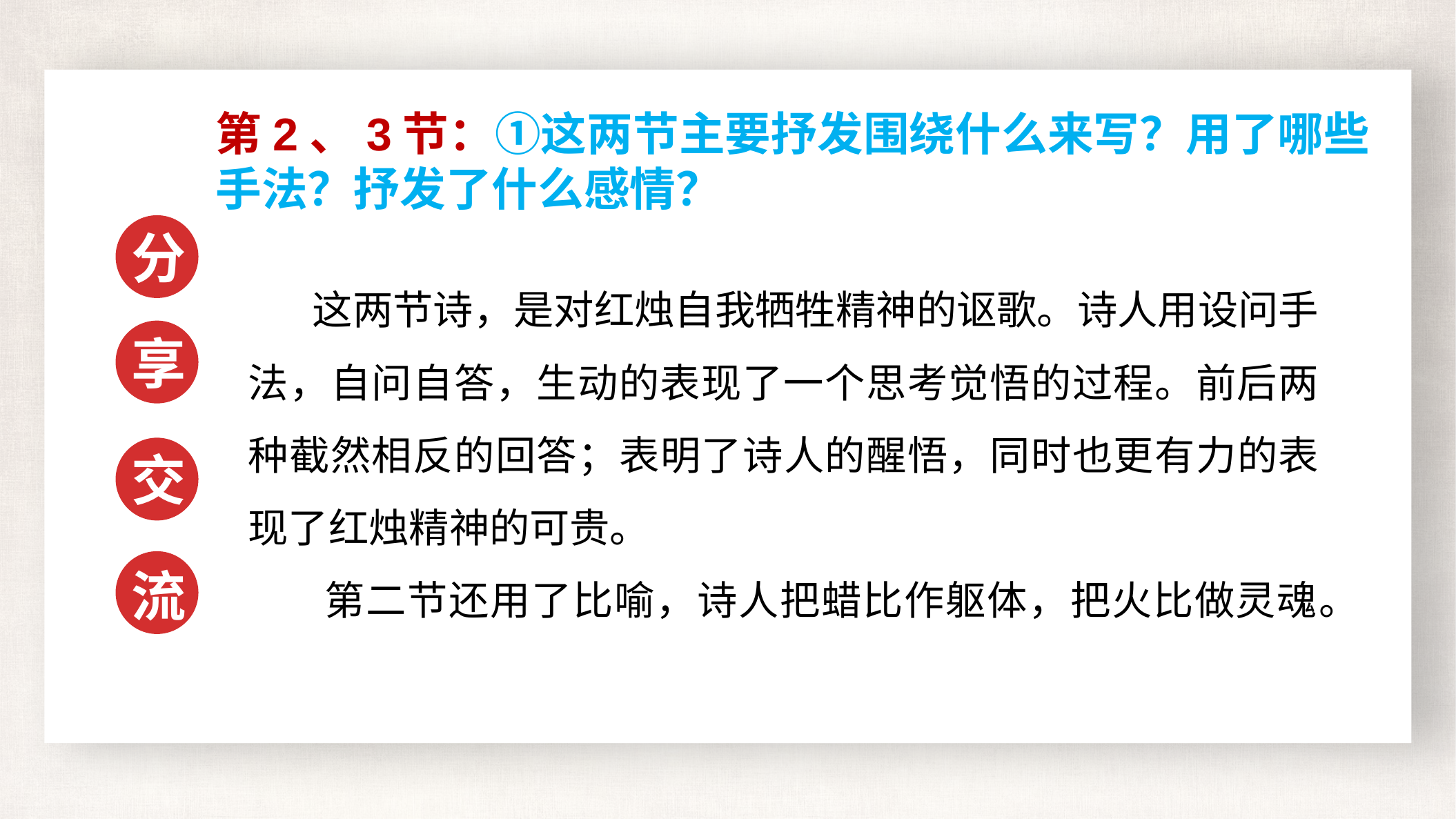

第2、3节：①这两节主要抒发围绕什么来写？用了哪些手法？抒发了什么感情？

分
  这两节诗，是对红烛自我牺牲精神的讴歌。诗人用设问手法，自问自答，生动的表现了一个思考觉悟的过程。前后两种截然相反的回答；表明了诗人的醒悟，同时也更有力的表现了红烛精神的可贵。
   第二节还用了比喻，诗人把蜡比作躯体，把火比做灵魂。

享

交

流